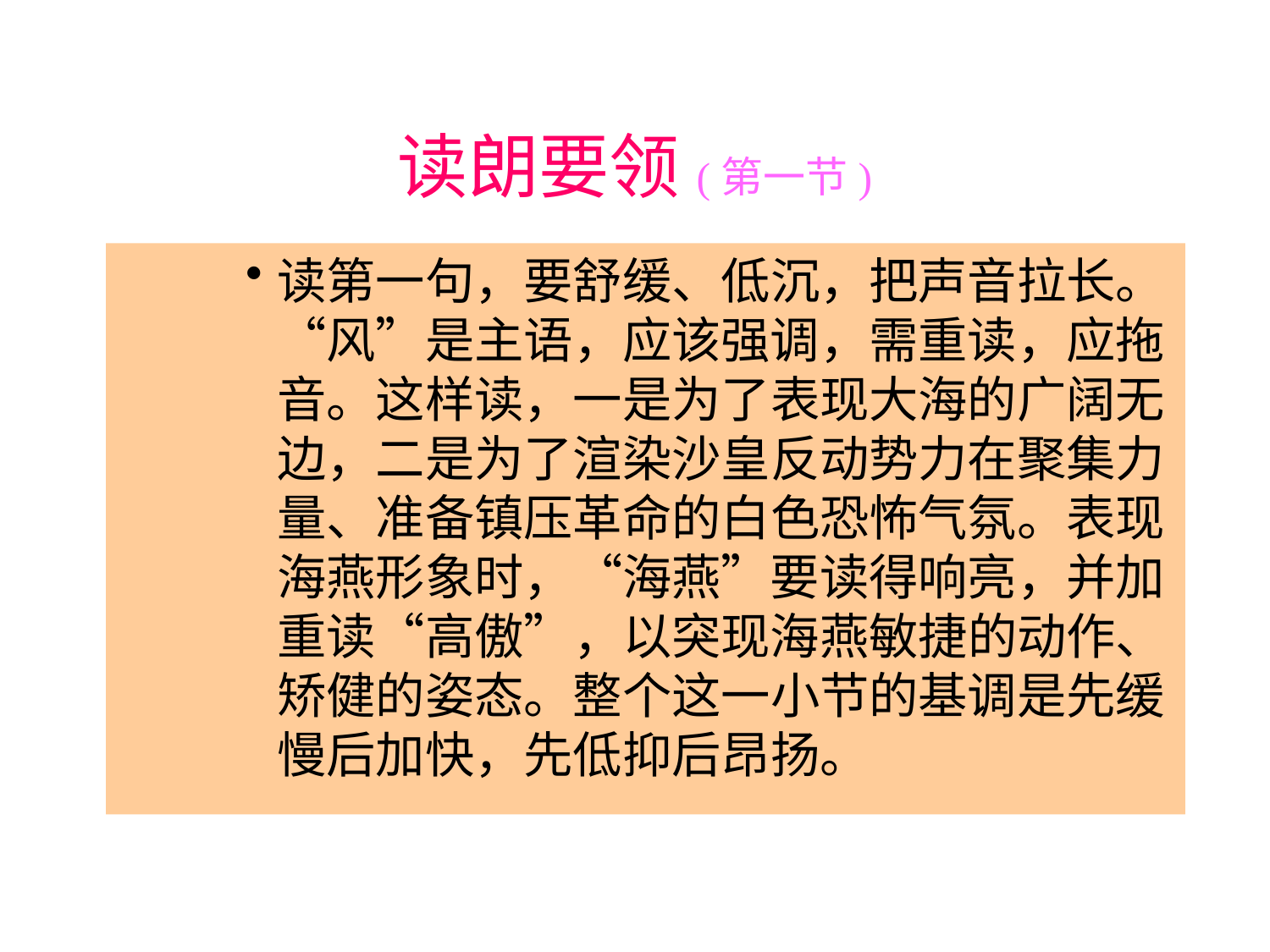

# 读朗要领(第一节)
读第一句，要舒缓、低沉，把声音拉长。“风”是主语，应该强调，需重读，应拖音。这样读，一是为了表现大海的广阔无边，二是为了渲染沙皇反动势力在聚集力量、准备镇压革命的白色恐怖气氛。表现海燕形象时，“海燕”要读得响亮，并加重读“高傲”，以突现海燕敏捷的动作、矫健的姿态。整个这一小节的基调是先缓慢后加快，先低抑后昂扬。